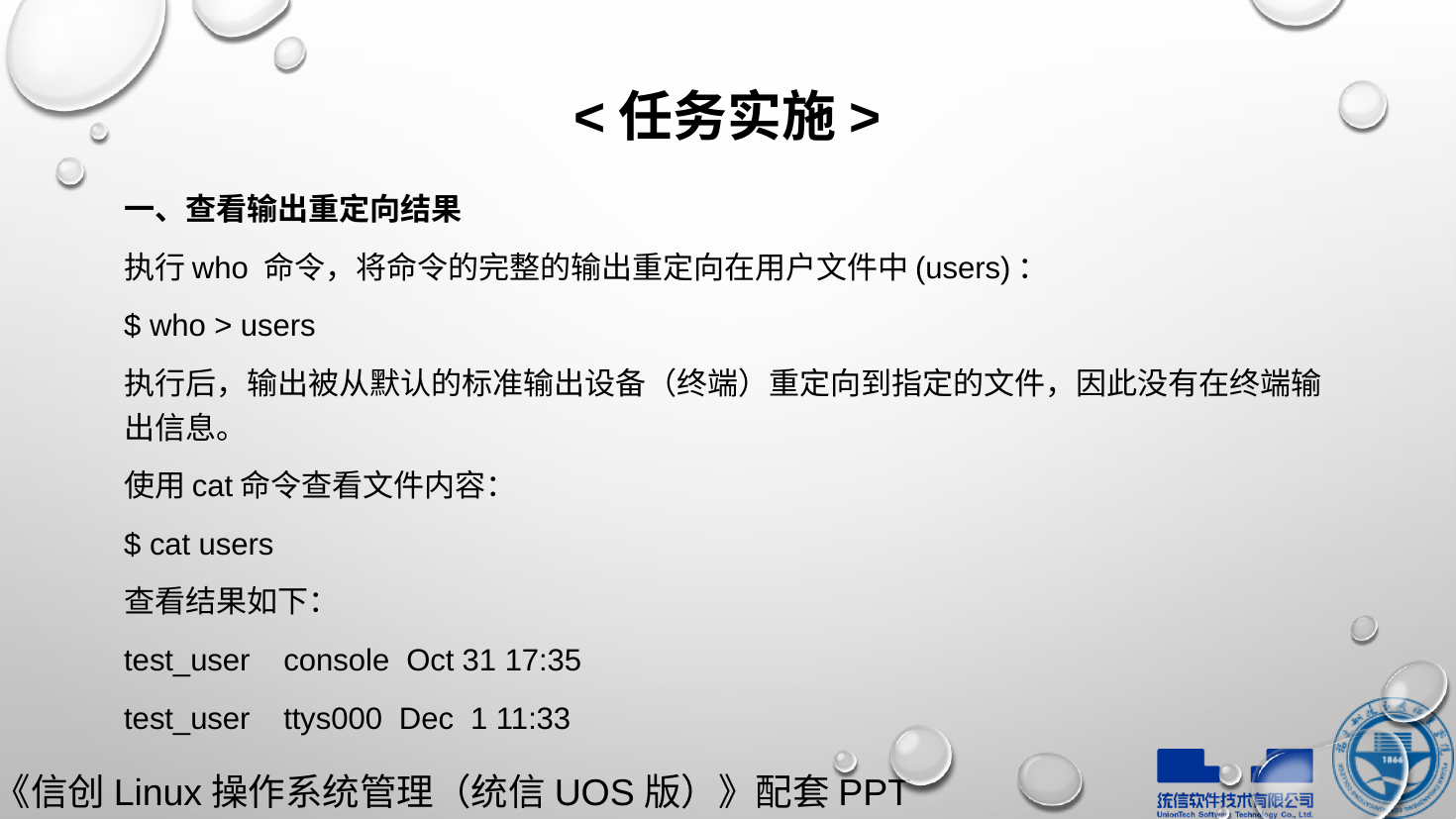

# <任务实施>
一、查看输出重定向结果
执行who 命令，将命令的完整的输出重定向在用户文件中(users)：
$ who > users
执行后，输出被从默认的标准输出设备（终端）重定向到指定的文件，因此没有在终端输出信息。
使用cat命令查看文件内容：
$ cat users
查看结果如下：
test_user    console  Oct 31 17:35
test_user    ttys000  Dec  1 11:33